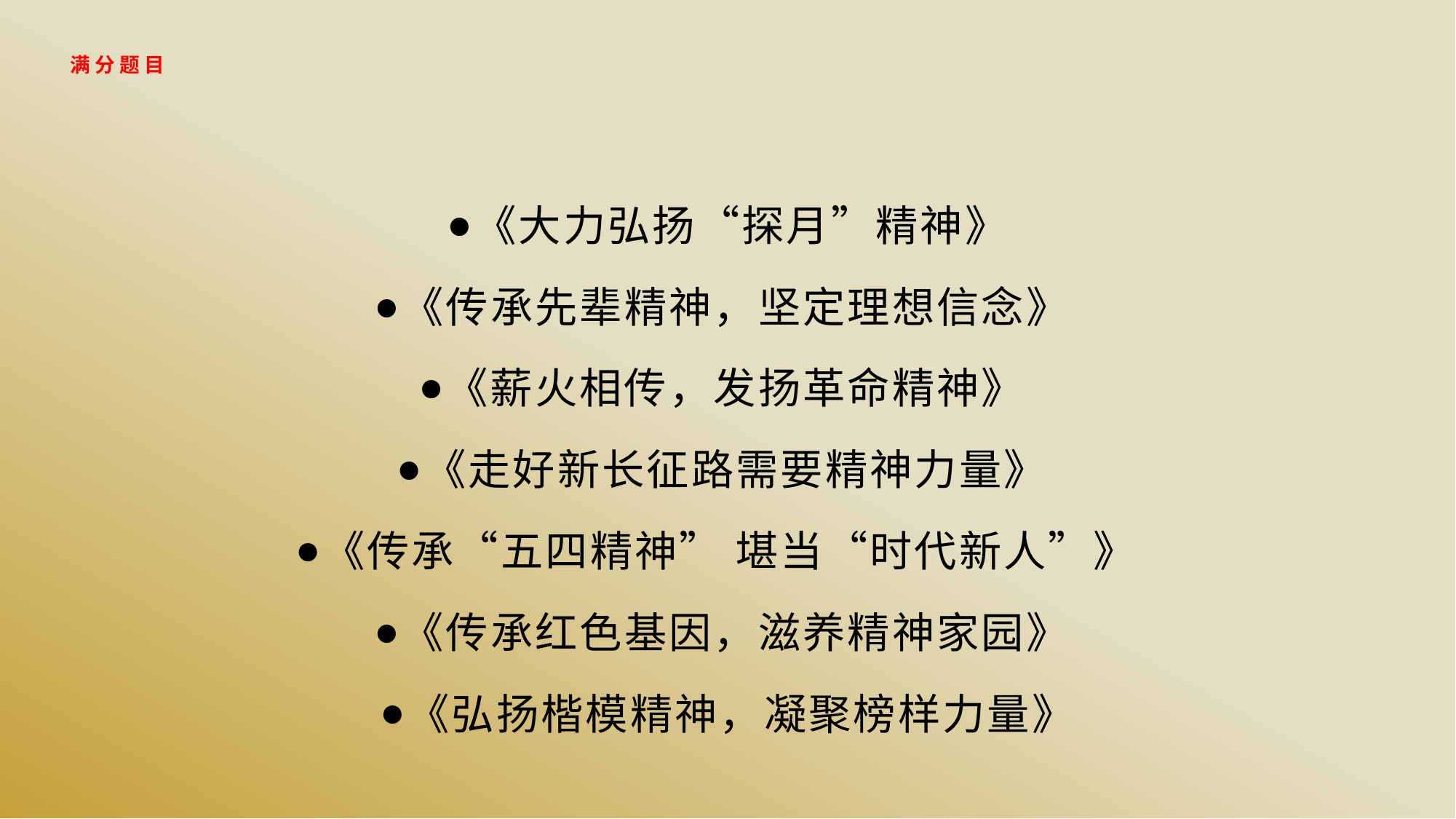

# 满分题目
《大力弘扬“探月”精神》
《传承先辈精神，坚定理想信念》
《薪火相传，发扬革命精神》
《走好新长征路需要精神力量》
《传承“五四精神” 堪当“时代新人”》
《传承红色基因，滋养精神家园》
《弘扬楷模精神，凝聚榜样力量》